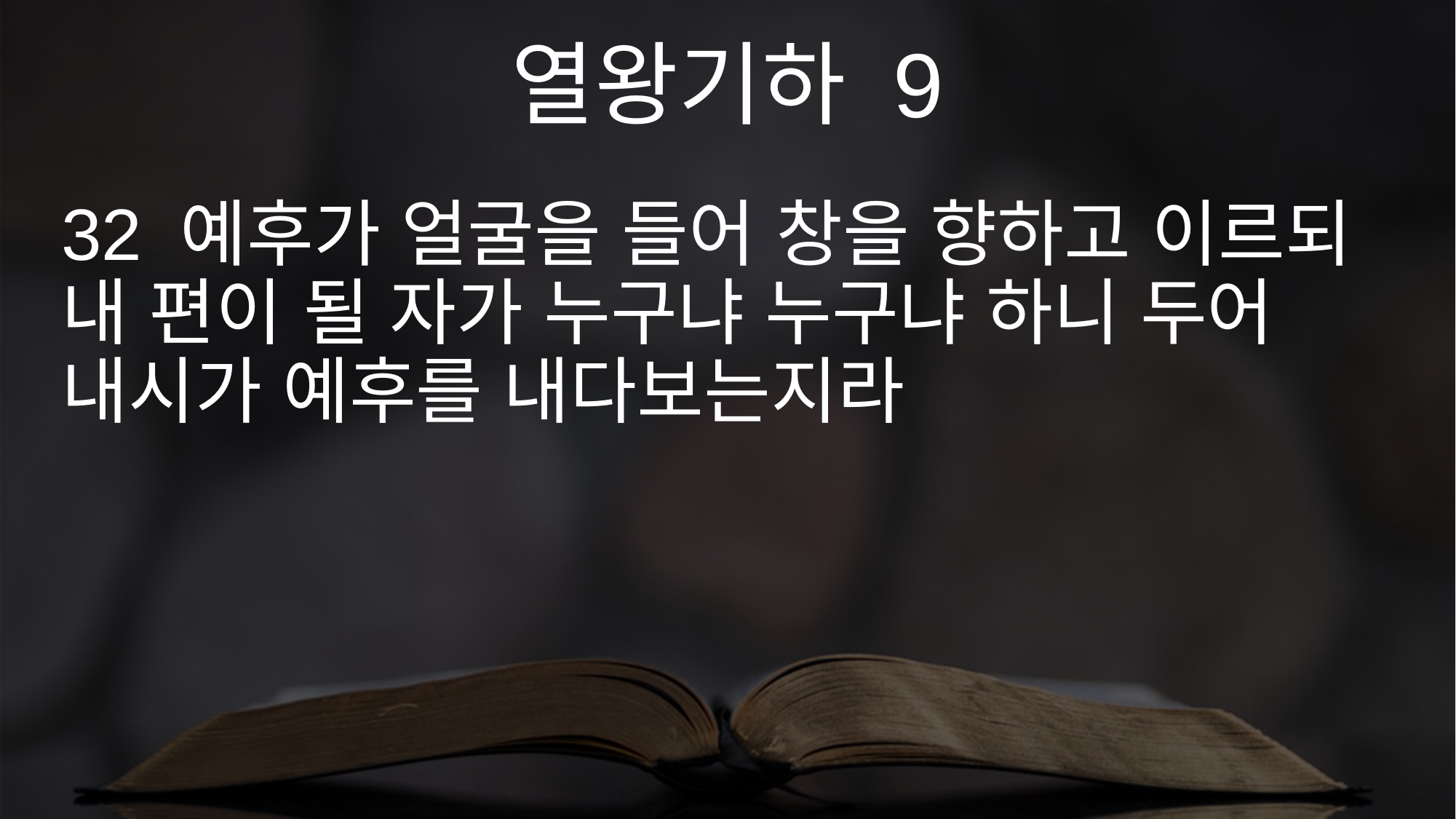

열왕기하 9
32 예후가 얼굴을 들어 창을 향하고 이르되 내 편이 될 자가 누구냐 누구냐 하니 두어 내시가 예후를 내다보는지라